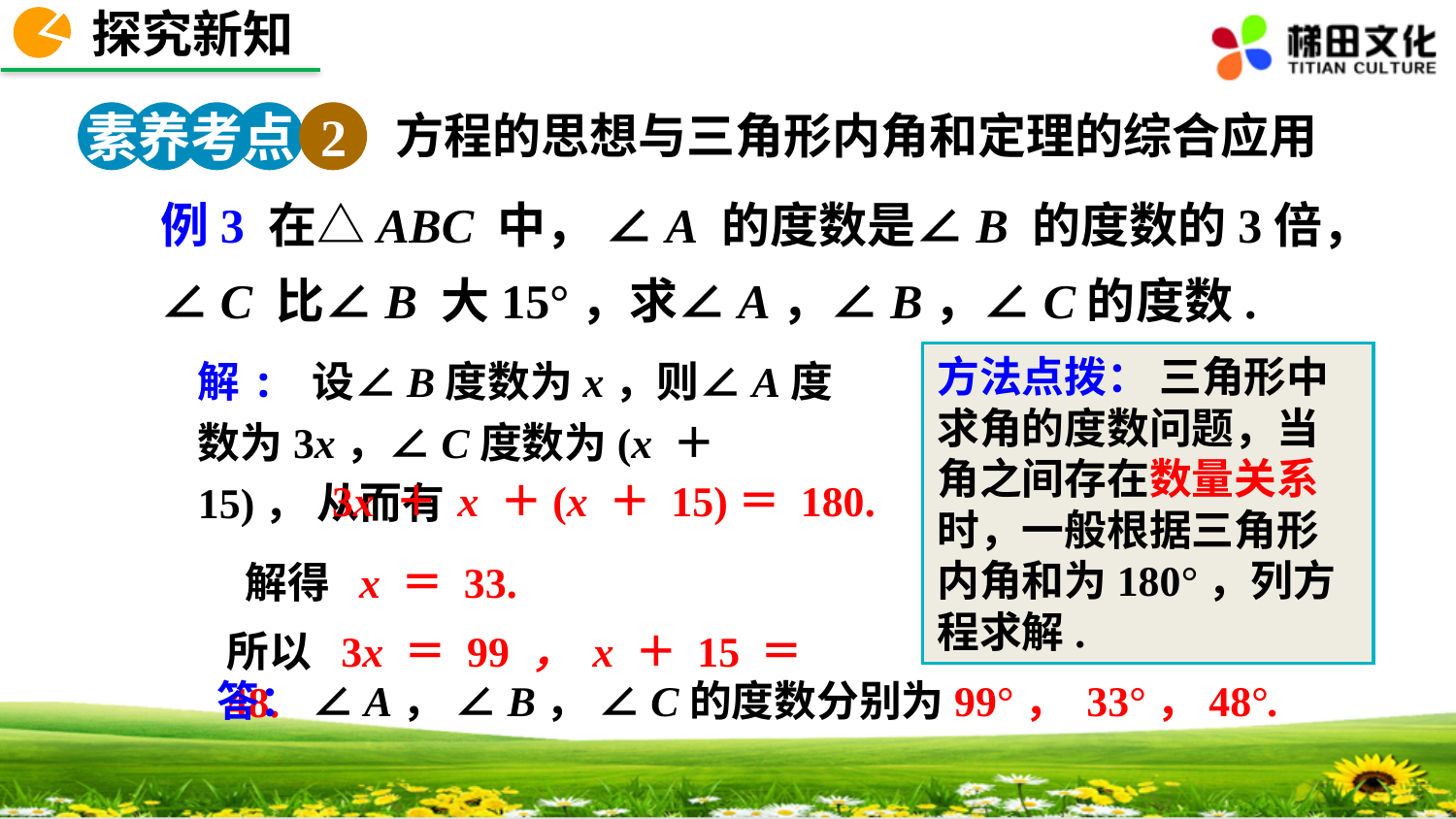

探究新知

素养考点 2

方程的思想与三角形内角和定理的综合应用
例3 在△ABC 中， ∠A 的度数是∠B 的度数的3倍，∠C 比∠B 大15°，求∠A，∠B，∠C的度数.
解: 设∠B度数为x，则∠A度数为3x，∠C度数为(x ＋ 15)， 从而有
方法点拨： 三角形中求角的度数问题，当角之间存在数量关系时，一般根据三角形内角和为180°，列方程求解.
3x ＋ x ＋(x ＋ 15)＝ 180.
解得  x ＝ 33.
所以  3x ＝ 99 ， x ＋ 15 ＝ 48.
答： ∠A， ∠B， ∠C的度数分别为99°， 33°，48°.